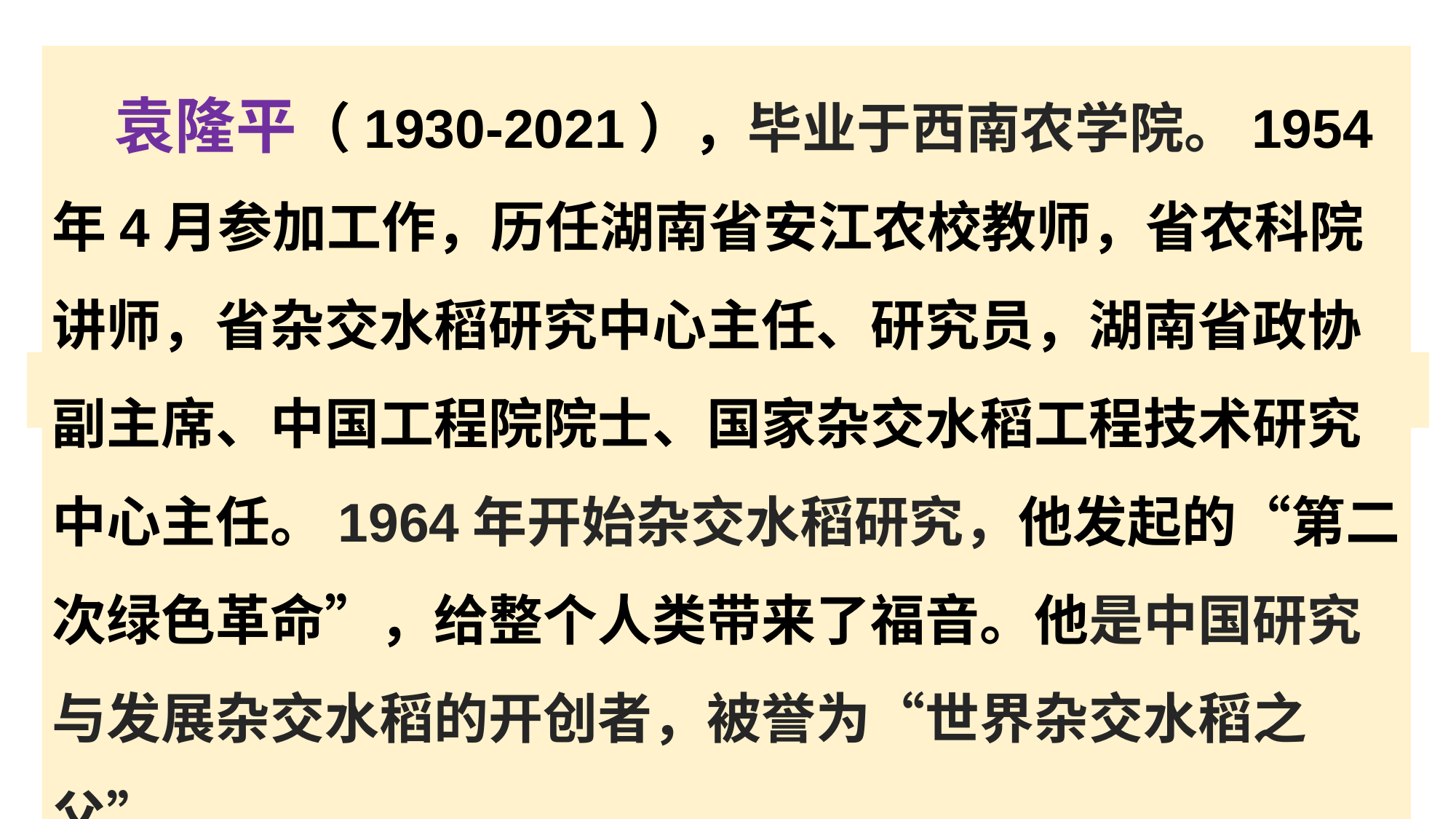

袁隆平（1930-2021），毕业于西南农学院。1954年4月参加工作，历任湖南省安江农校教师，省农科院讲师，省杂交水稻研究中心主任、研究员，湖南省政协副主席、中国工程院院士、国家杂交水稻工程技术研究中心主任。1964年开始杂交水稻研究，他发起的“第二次绿色革命”，给整个人类带来了福音。他是中国研究与发展杂交水稻的开创者，被誉为“世界杂交水稻之父”。